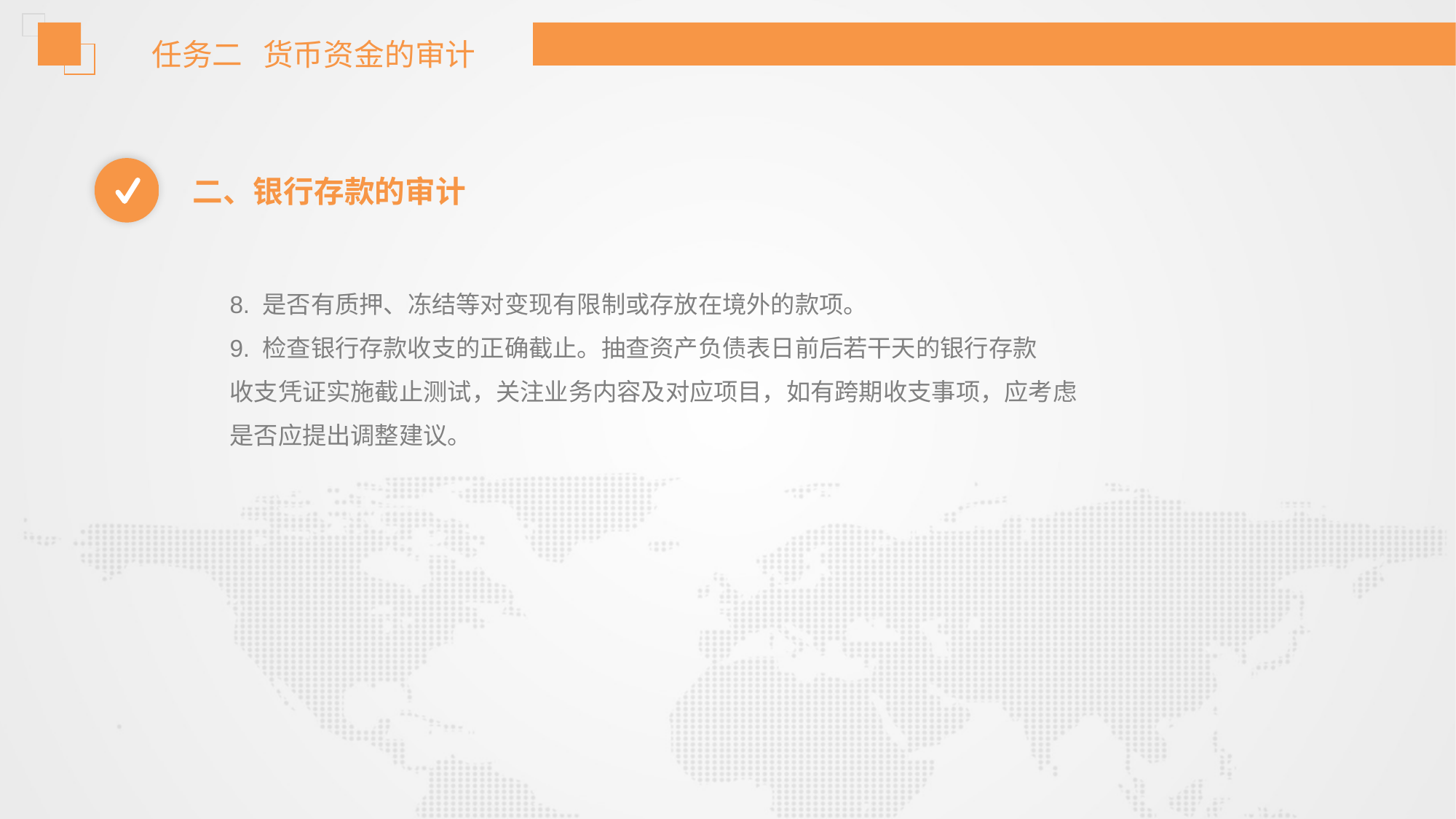

任务二   货币资金的审计

二、银行存款的审计
8. 是否有质押、冻结等对变现有限制或存放在境外的款项。
9. 检查银行存款收支的正确截止。抽查资产负债表日前后若干天的银行存款
收支凭证实施截止测试，关注业务内容及对应项目，如有跨期收支事项，应考虑
是否应提出调整建议。